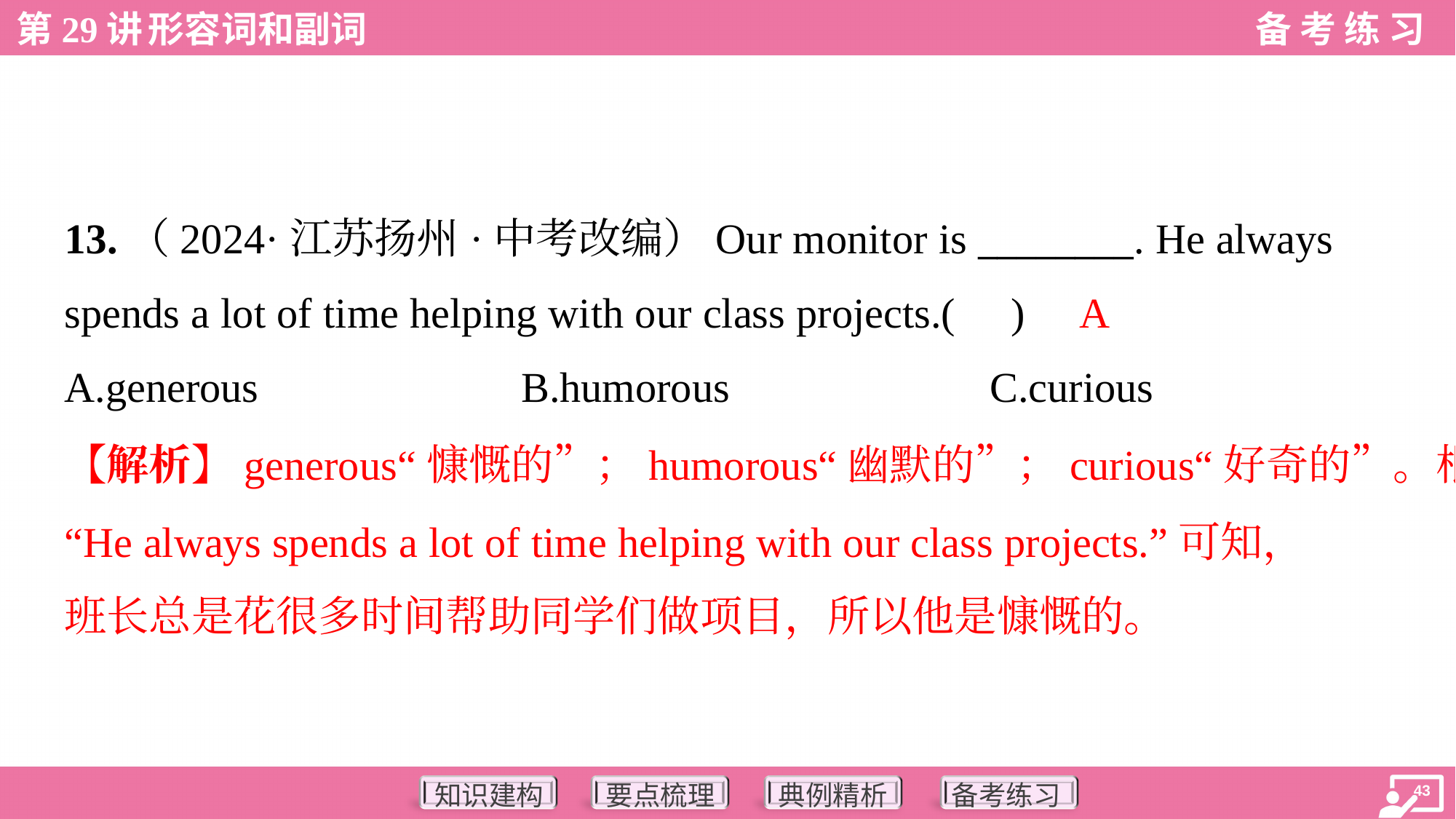

13.（2024·江苏扬州·中考改编）Our monitor is ________. He always
spends a lot of time helping with our class projects.(     )
A
A.generous	B.humorous	C.curious
【解析】generous“慷慨的”；humorous“幽默的”；curious“好奇的”。根据
“He always spends a lot of time helping with our class projects.”可知，
班长总是花很多时间帮助同学们做项目，所以他是慷慨的。